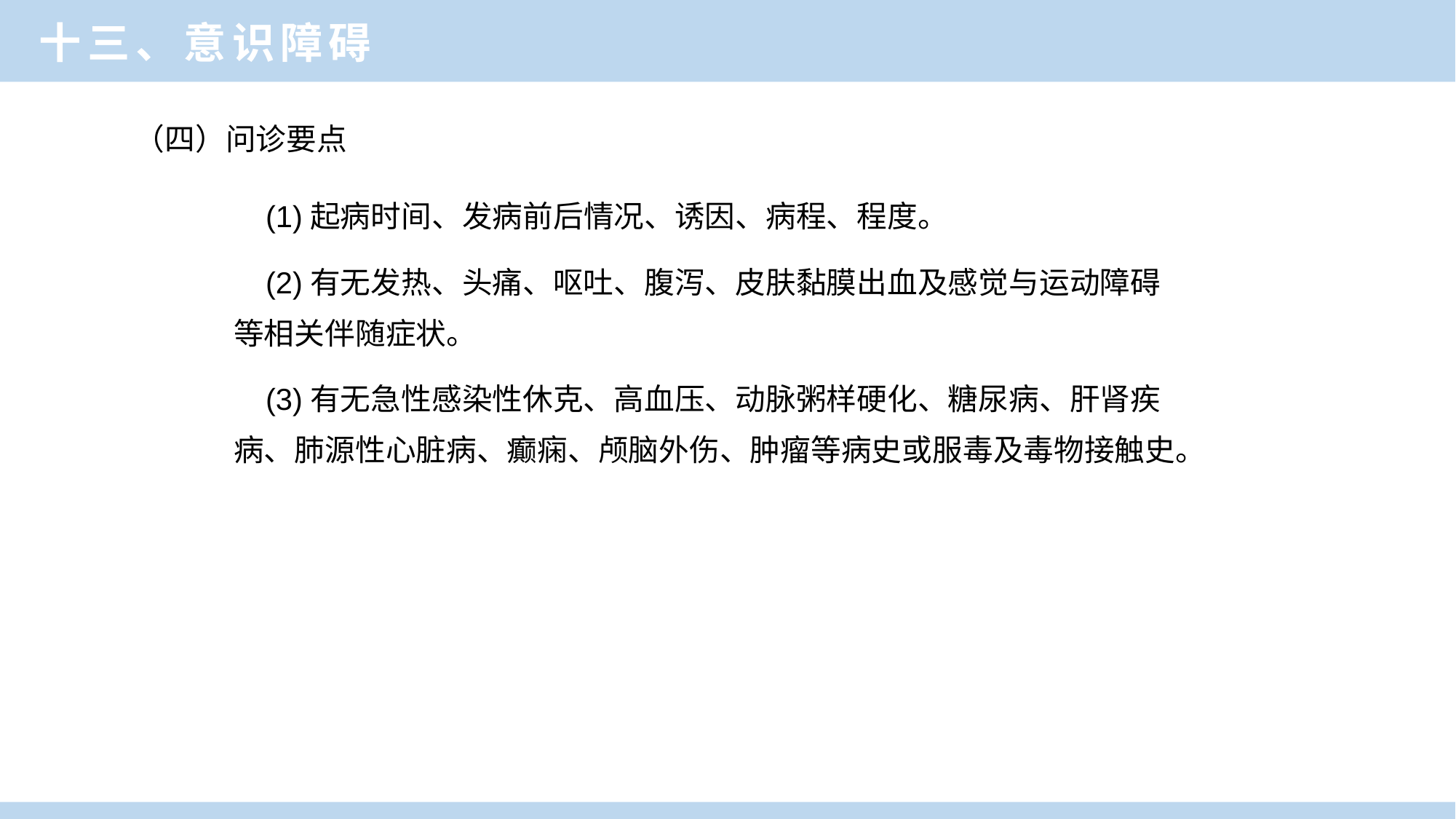

十三、意识障碍
（四）问诊要点
(1)起病时间、发病前后情况、诱因、病程、程度。
(2)有无发热、头痛、呕吐、腹泻、皮肤黏膜出血及感觉与运动障碍等相关伴随症状。
(3)有无急性感染性休克、高血压、动脉粥样硬化、糖尿病、肝肾疾病、肺源性心脏病、癫痫、颅脑外伤、肿瘤等病史或服毒及毒物接触史。
临床医学概论